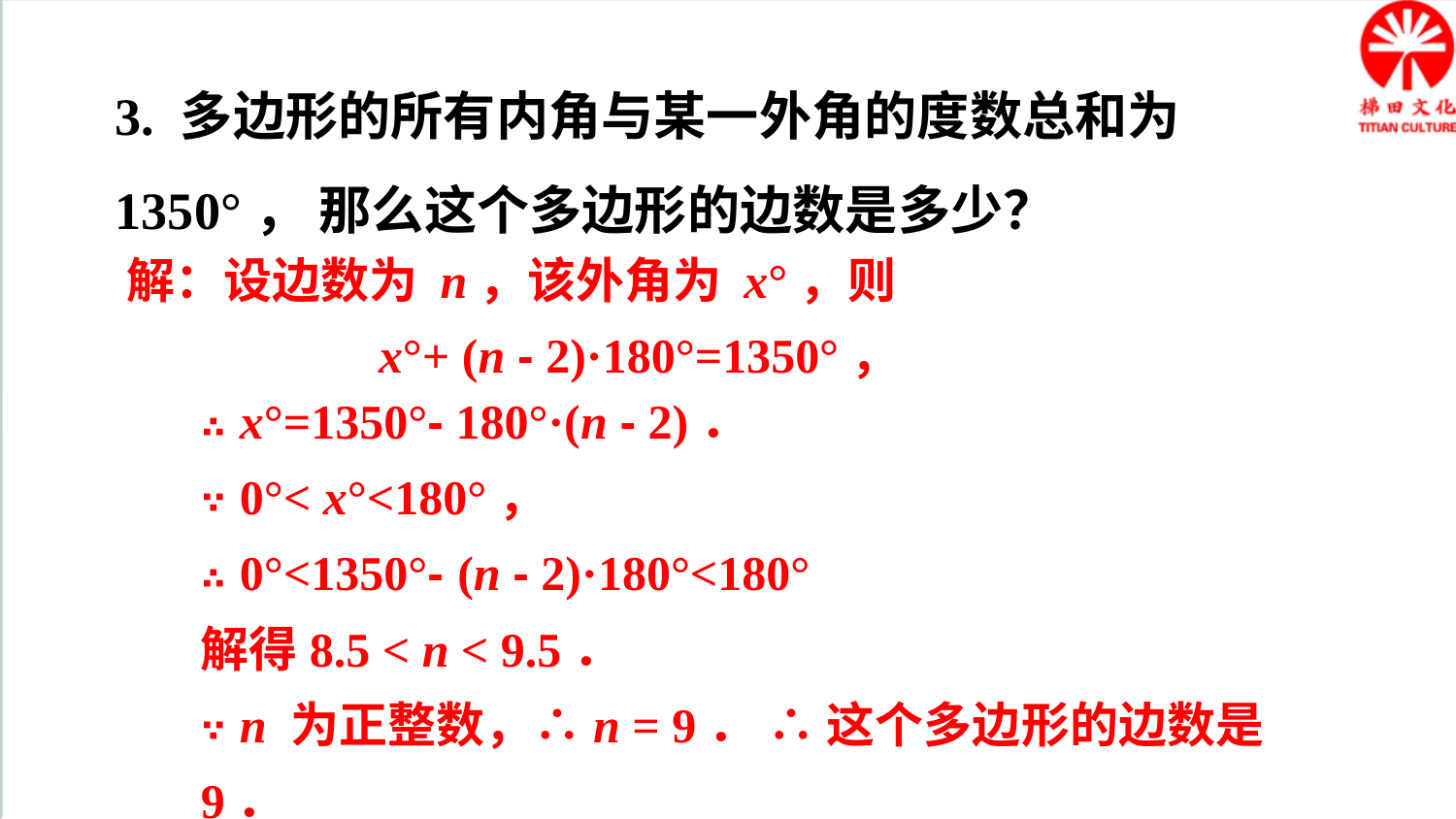

3. 多边形的所有内角与某一外角的度数总和为 1350°， 那么这个多边形的边数是多少？
解：设边数为 n，该外角为 x°，则
x°+ (n - 2)·180°=1350°，
∴ x°=1350°- 180°·(n - 2)．
∵ 0°< x°<180°，
∴ 0°<1350°- (n - 2)·180°<180°
解得8.5 < n < 9.5．
∵ n 为正整数，∴n = 9． ∴ 这个多边形的边数是 9．